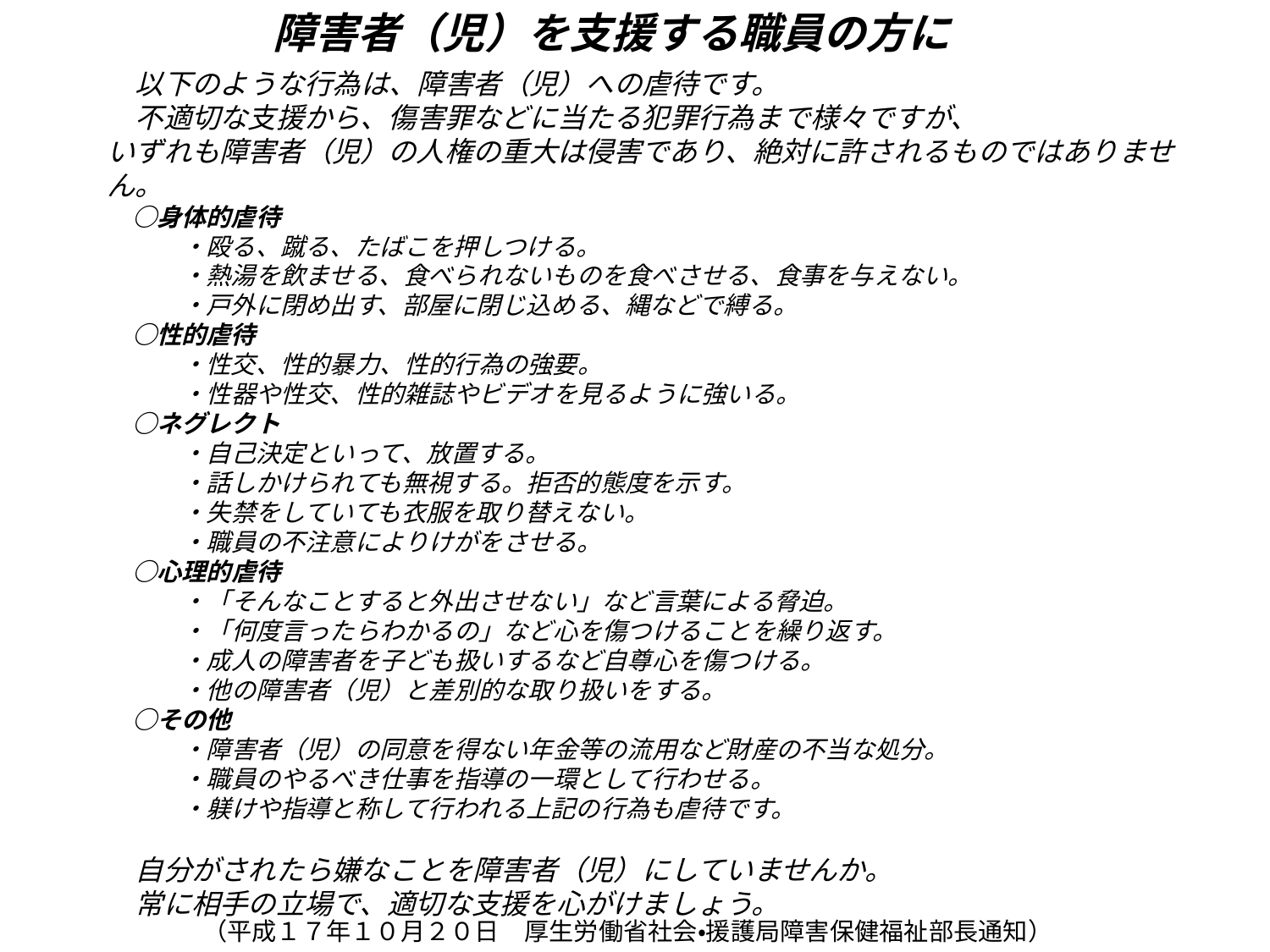

障害者（児）を支援する職員の方に

　以下のような行為は、障害者（児）への虐待です。
　不適切な支援から、傷害罪などに当たる犯罪行為まで様々ですが、
いずれも障害者（児）の人権の重大は侵害であり、絶対に許されるものではありません。
　○身体的虐待
　　　・殴る、蹴る、たばこを押しつける。
　　　・熱湯を飲ませる、食べられないものを食べさせる、食事を与えない。
　　　・戸外に閉め出す、部屋に閉じ込める、縄などで縛る。
　○性的虐待
　　　・性交、性的暴力、性的行為の強要。
　　　・性器や性交、性的雑誌やビデオを見るように強いる。
　○ネグレクト
　　　・自己決定といって、放置する。
　　　・話しかけられても無視する。拒否的態度を示す。
　　　・失禁をしていても衣服を取り替えない。
　　　・職員の不注意によりけがをさせる。
　○心理的虐待
　　　・「そんなことすると外出させない」など言葉による脅迫。
　　　・「何度言ったらわかるの」など心を傷つけることを繰り返す。
　　　・成人の障害者を子ども扱いするなど自尊心を傷つける。
　　　・他の障害者（児）と差別的な取り扱いをする。
　○その他
　　　・障害者（児）の同意を得ない年金等の流用など財産の不当な処分。
　　　・職員のやるべき仕事を指導の一環として行わせる。
　　　・躾けや指導と称して行われる上記の行為も虐待です。

　自分がされたら嫌なことを障害者（児）にしていませんか。
　常に相手の立場で、適切な支援を心がけましょう。
（平成１７年１０月２０日　厚生労働省社会・援護局障害保健福祉部長通知）